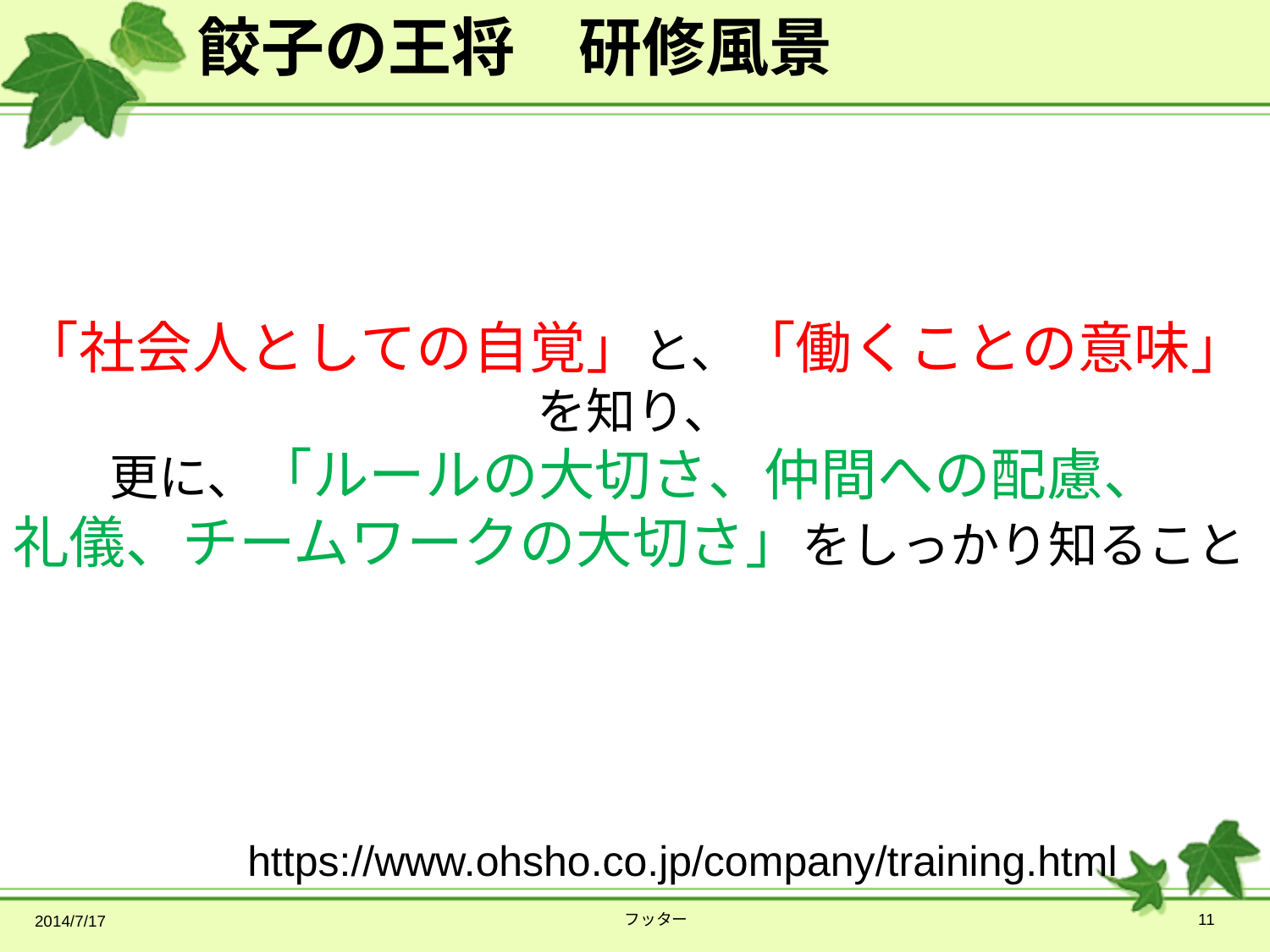

# 餃子の王将　研修風景
「社会人としての自覚」と、「働くことの意味」を知り、
更に、「ルールの大切さ、仲間への配慮、
礼儀、チームワークの大切さ」をしっかり知ること
https://www.ohsho.co.jp/company/training.html
2014/7/17
フッター
11